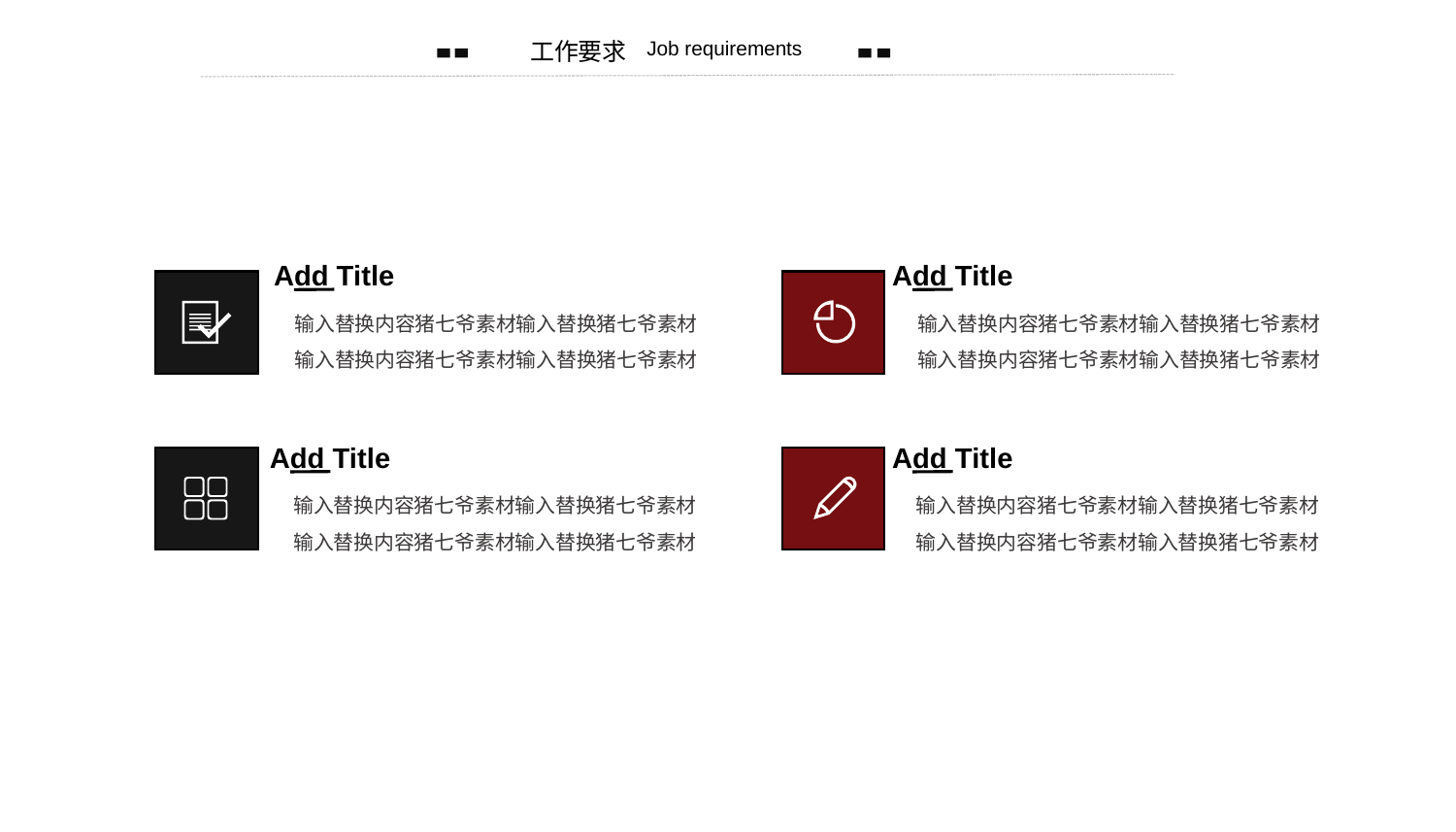

工作要求
Job requirements

Add Title
Add Title

输入替换内容猪七爷素材输入替换猪七爷素材输入替换内容猪七爷素材输入替换猪七爷素材
输入替换内容猪七爷素材输入替换猪七爷素材输入替换内容猪七爷素材输入替换猪七爷素材
Add Title
Add Title
输入替换内容猪七爷素材输入替换猪七爷素材输入替换内容猪七爷素材输入替换猪七爷素材
输入替换内容猪七爷素材输入替换猪七爷素材输入替换内容猪七爷素材输入替换猪七爷素材